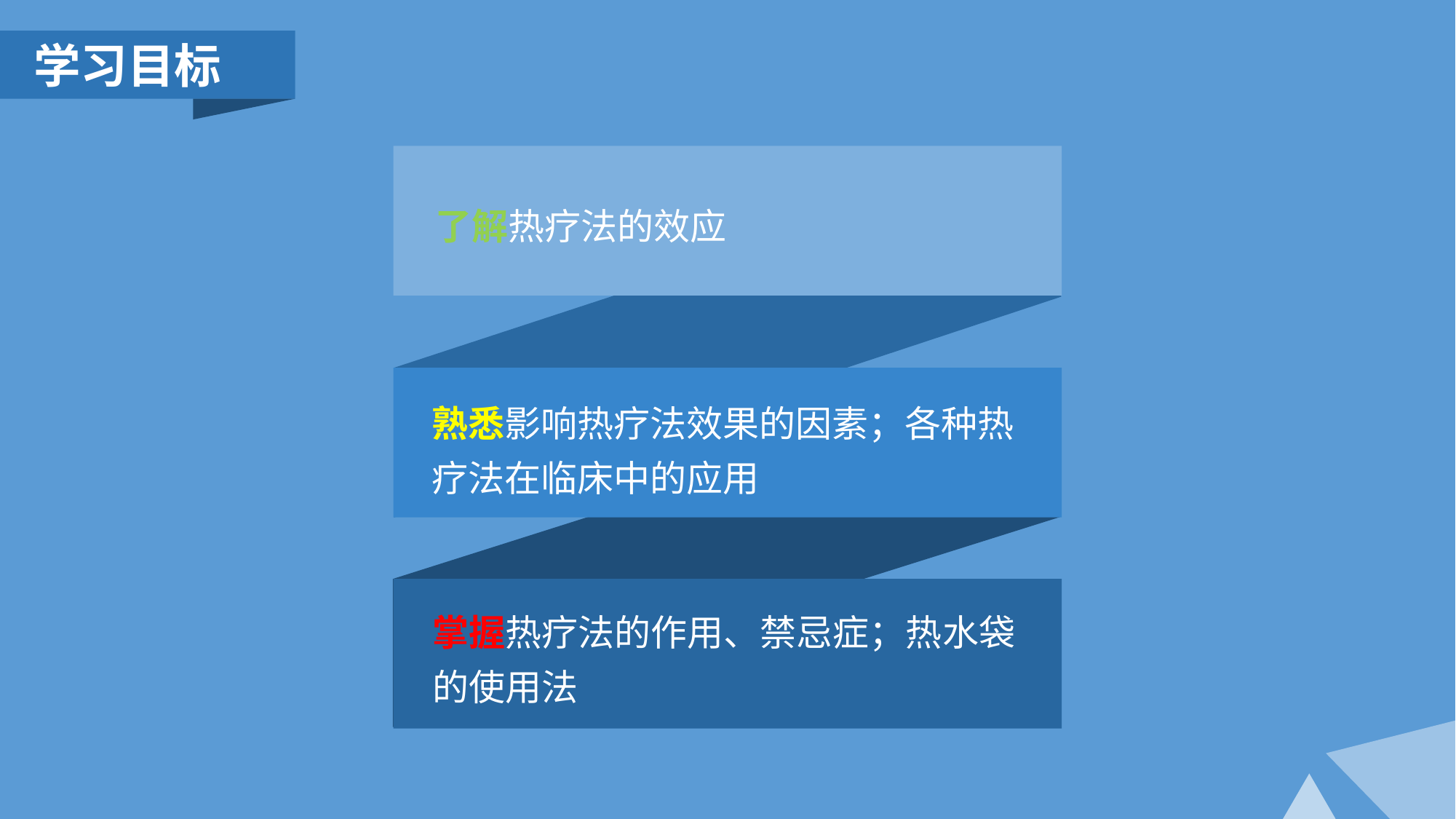

学习目标

了解热疗法的效应

熟悉影响热疗法效果的因素；各种热疗法在临床中的应用

掌握热疗法的作用、禁忌症；热水袋的使用法